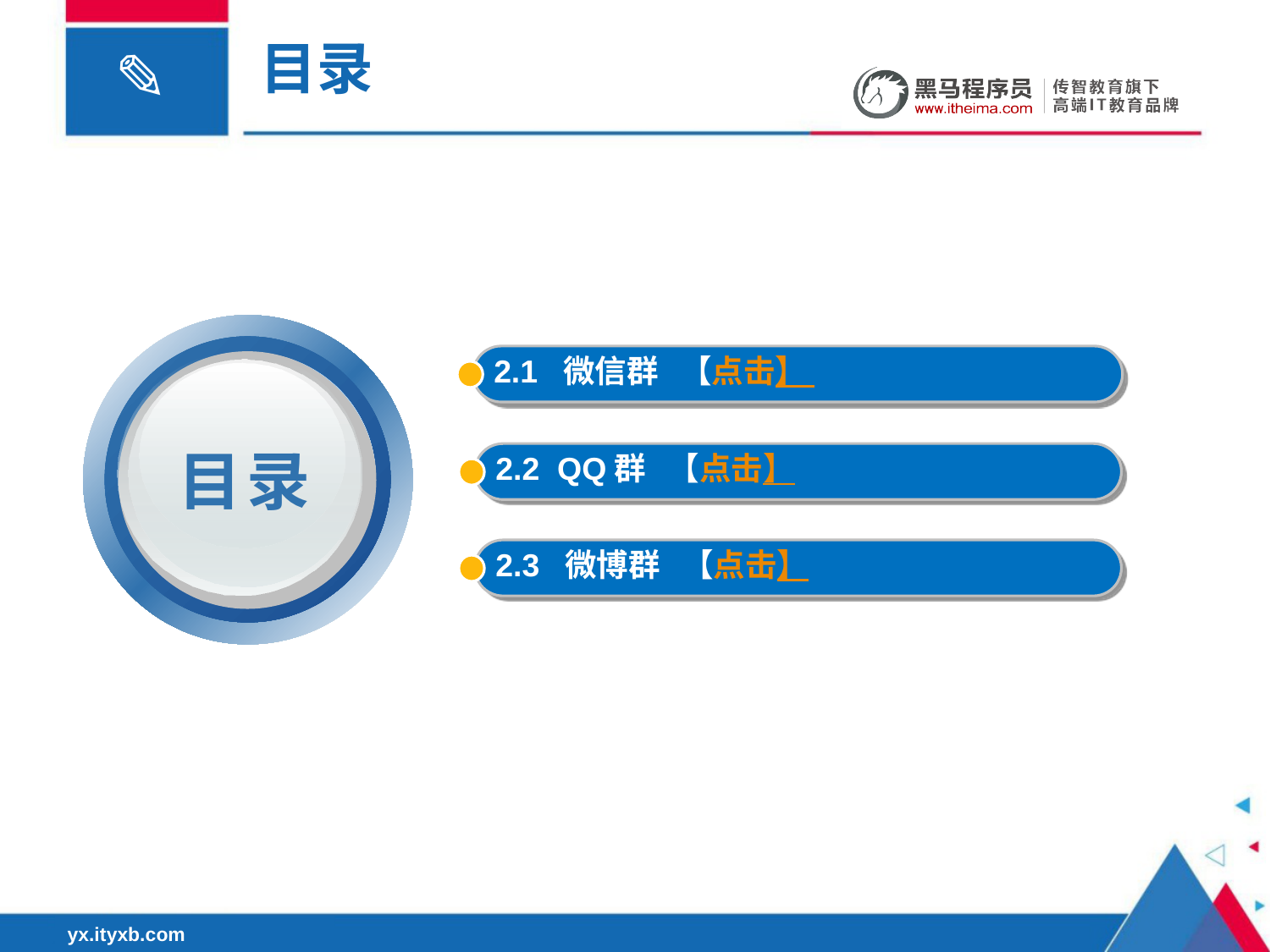

目录

2.1  微信群   【点击】

目录
2.2  QQ群   【点击】

2.3  微博群   【点击】